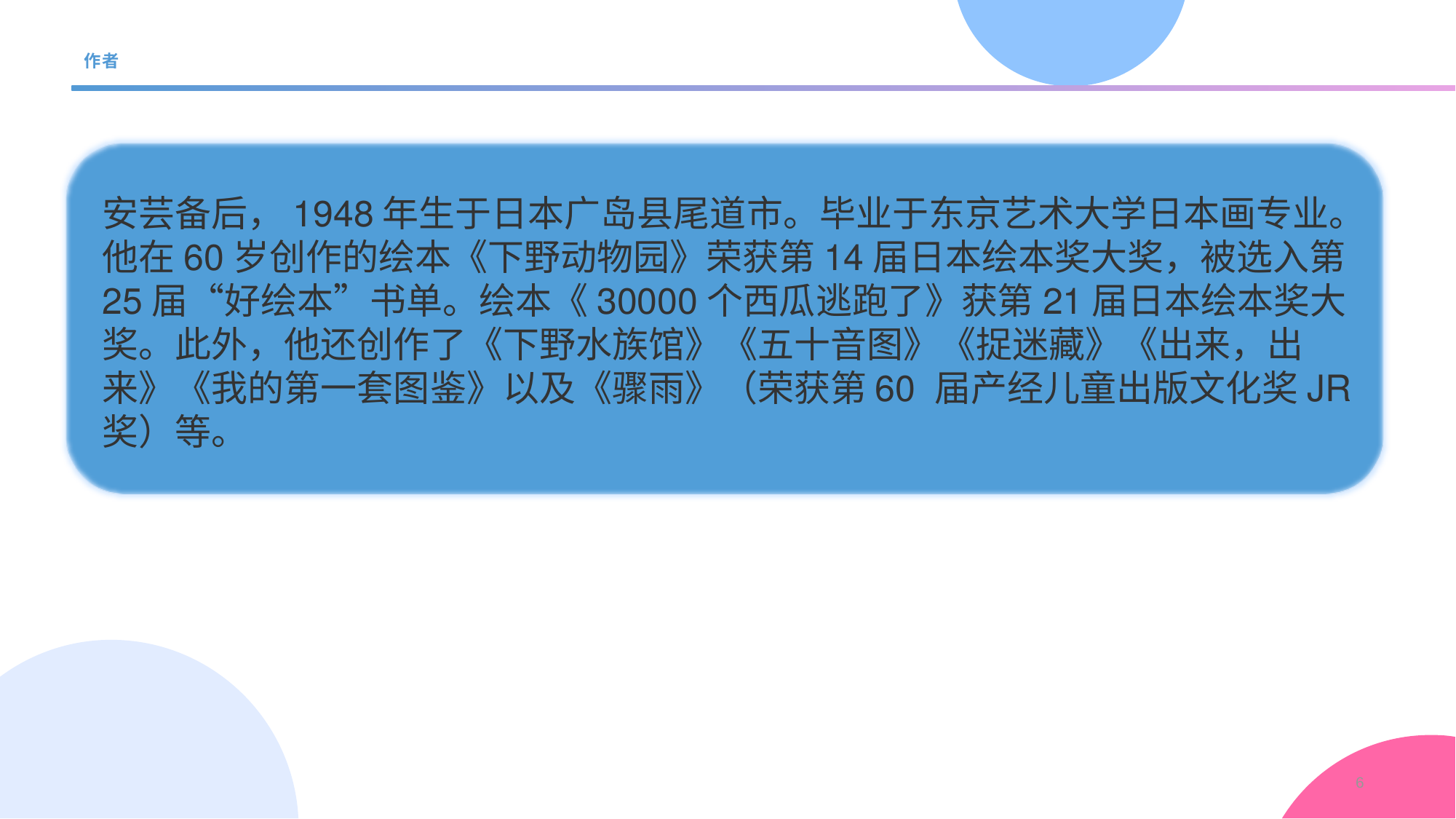

# 作者

安芸备后，1948年生于日本广岛县尾道市。毕业于东京艺术大学日本画专业。他在60岁创作的绘本《下野动物园》荣获第14届日本绘本奖大奖，被选入第25届“好绘本”书单。绘本《30000个西瓜逃跑了》获第21届日本绘本奖大奖。此外，他还创作了《下野水族馆》《五十音图》《捉迷藏》《出来，出来》《我的第一套图鉴》以及《骤雨》（荣获第60 届产经儿童出版文化奖JR 奖）等。
6